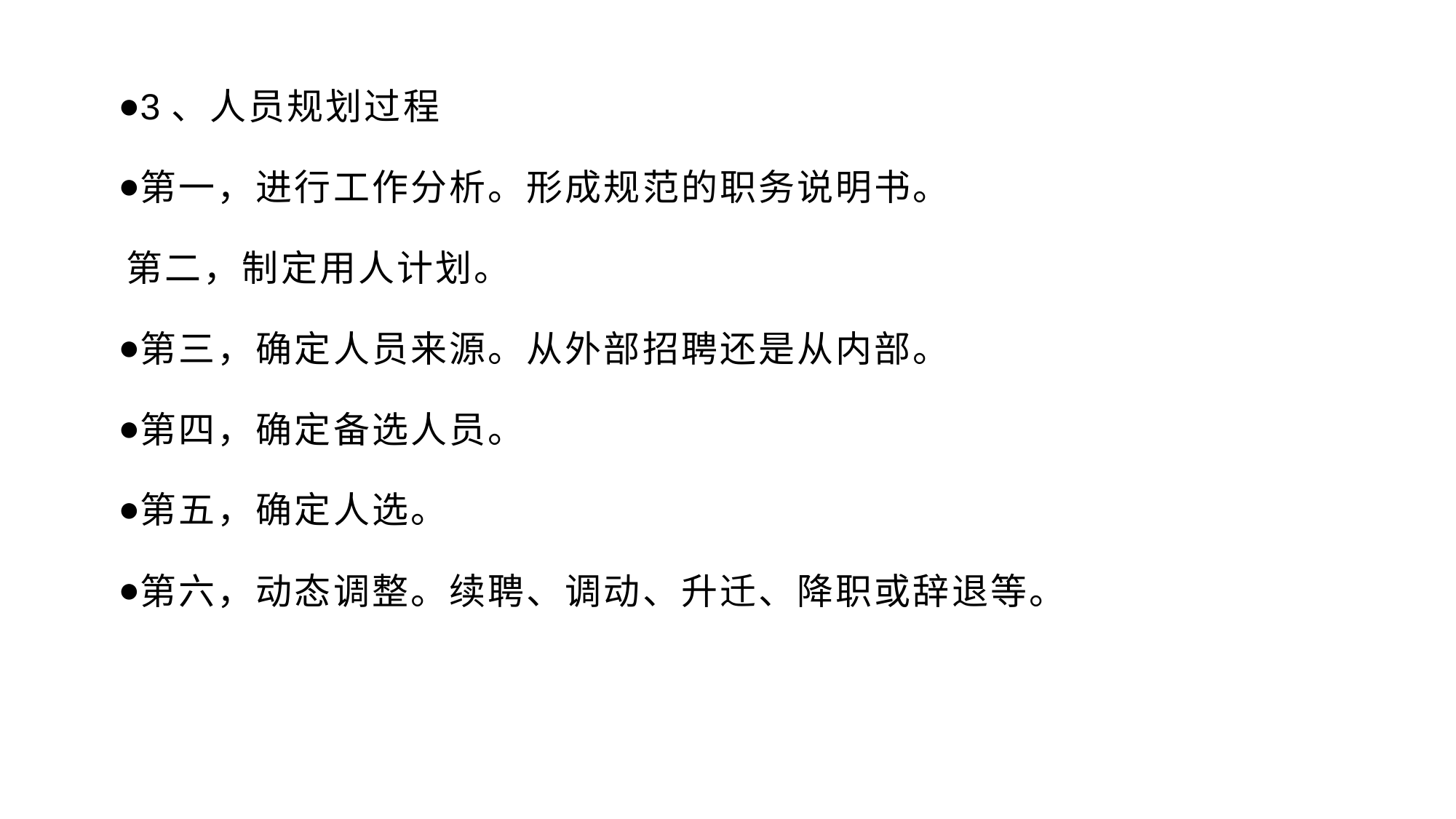

3、人员规划过程
第一，进行工作分析。形成规范的职务说明书。
    第二，制定用人计划。
第三，确定人员来源。从外部招聘还是从内部。
第四，确定备选人员。
第五，确定人选。
第六，动态调整。续聘、调动、升迁、降职或辞退等。

7